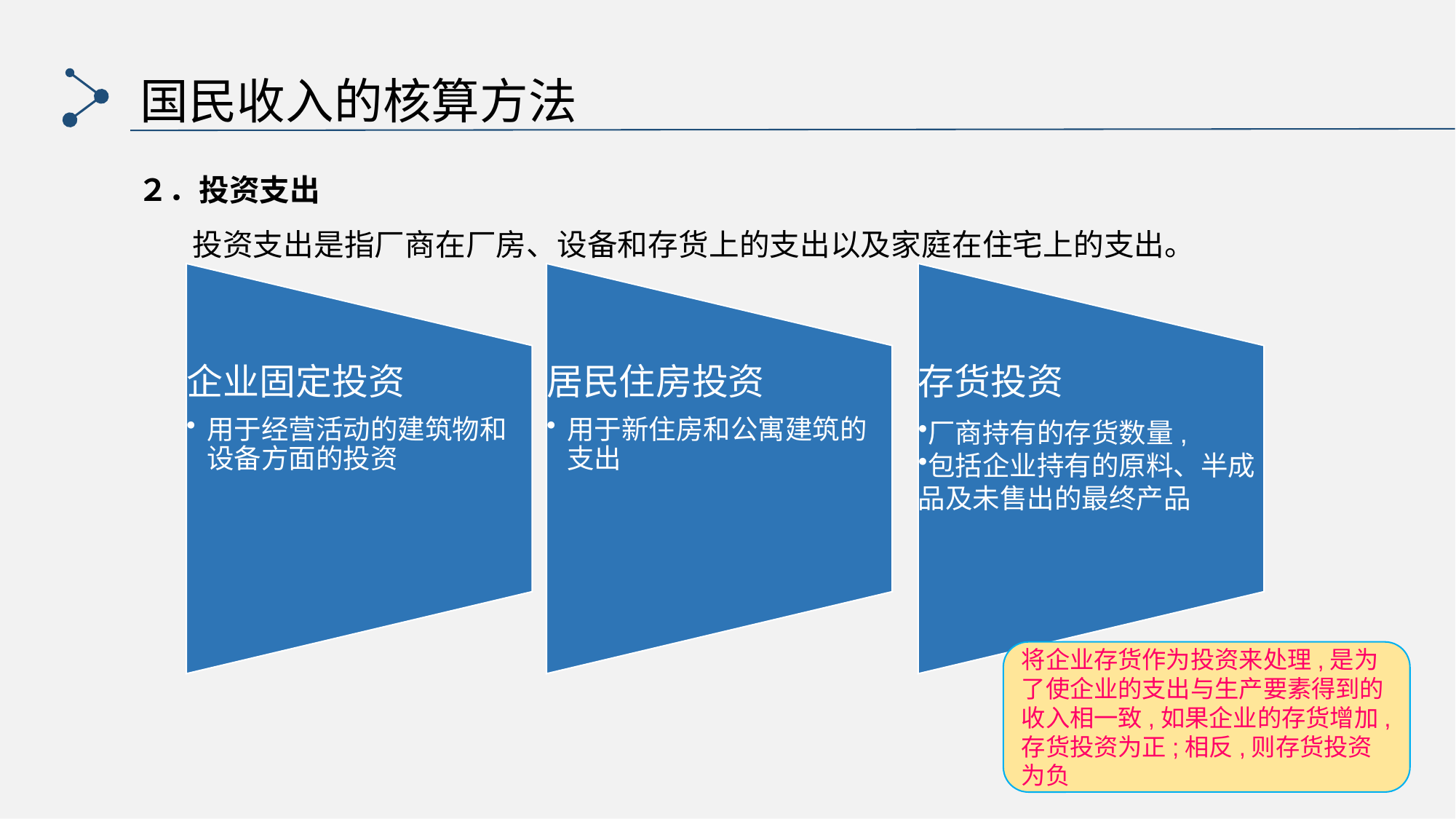

国民收入的核算方法
２．投资支出
       投资支出是指厂商在厂房、设备和存货上的支出以及家庭在住宅上的支出。
企业固定投资
用于经营活动的建筑物和设备方面的投资
居民住房投资
用于新住房和公寓建筑的支出
存货投资
厂商持有的存货数量,
包括企业持有的原料、半成品及未售出的最终产品
将企业存货作为投资来处理,是为了使企业的支出与生产要素得到的收入相一致,如果企业的存货增加,存货投资为正;相反,则存货投资为负